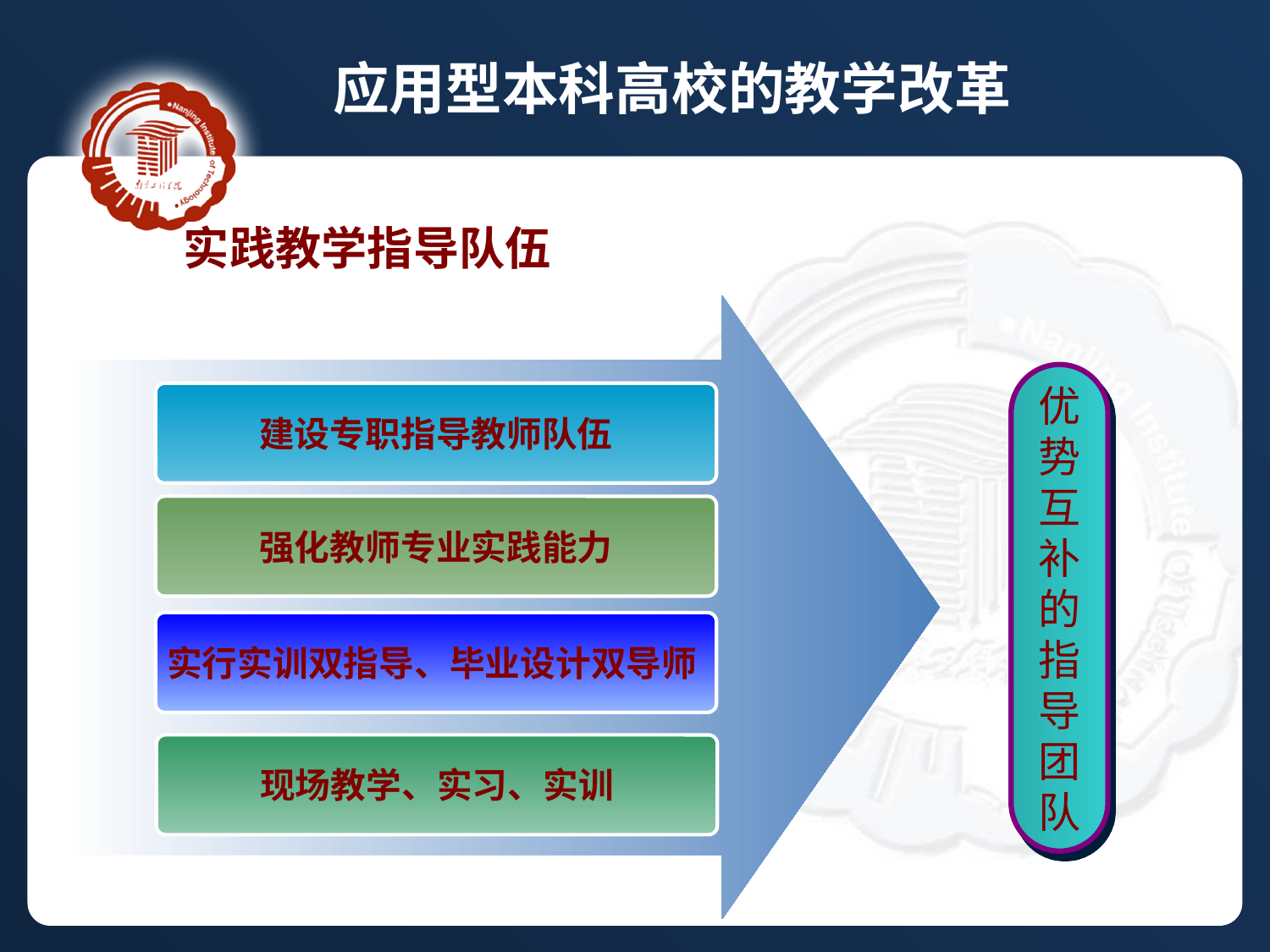

应用型本科高校的教学改革
                      实践教学指导队伍

优
势
互
补
的
指
导
团
队
建设专职指导教师队伍
强化教师专业实践能力
实行实训双指导、毕业设计双导师
现场教学、实习、实训